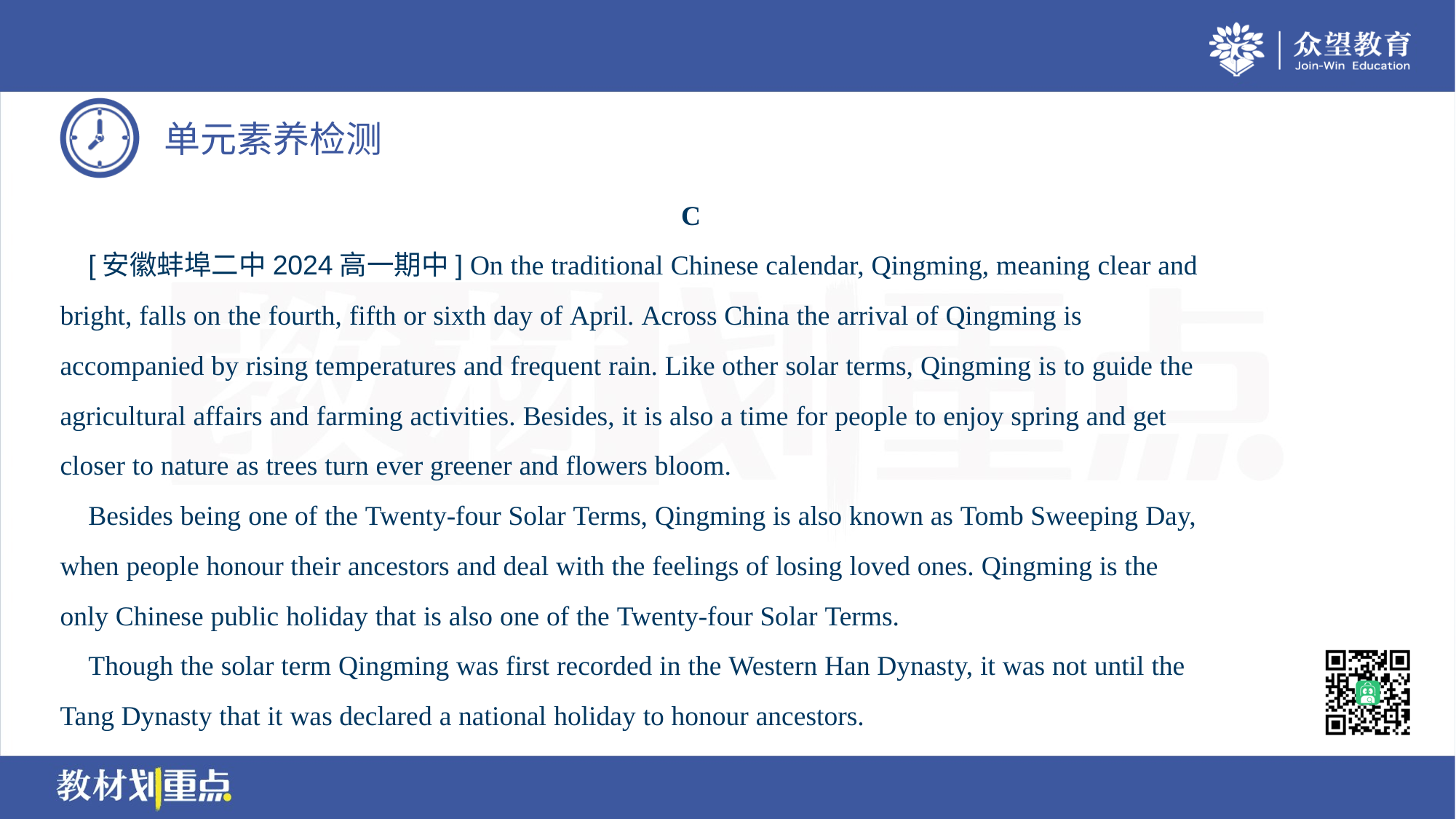

C
    [安徽蚌埠二中2024高一期中] On the traditional Chinese calendar, Qingming, meaning clear and
bright, falls on the fourth, fifth or sixth day of April. Across China the arrival of Qingming is
accompanied by rising temperatures and frequent rain. Like other solar terms, Qingming is to guide the
agricultural affairs and farming activities. Besides, it is also a time for people to enjoy spring and get
closer to nature as trees turn ever greener and flowers bloom.
    Besides being one of the Twenty-four Solar Terms, Qingming is also known as Tomb Sweeping Day,
when people honour their ancestors and deal with the feelings of losing loved ones. Qingming is the
only Chinese public holiday that is also one of the Twenty-four Solar Terms.
    Though the solar term Qingming was first recorded in the Western Han Dynasty, it was not until the
Tang Dynasty that it was declared a national holiday to honour ancestors.